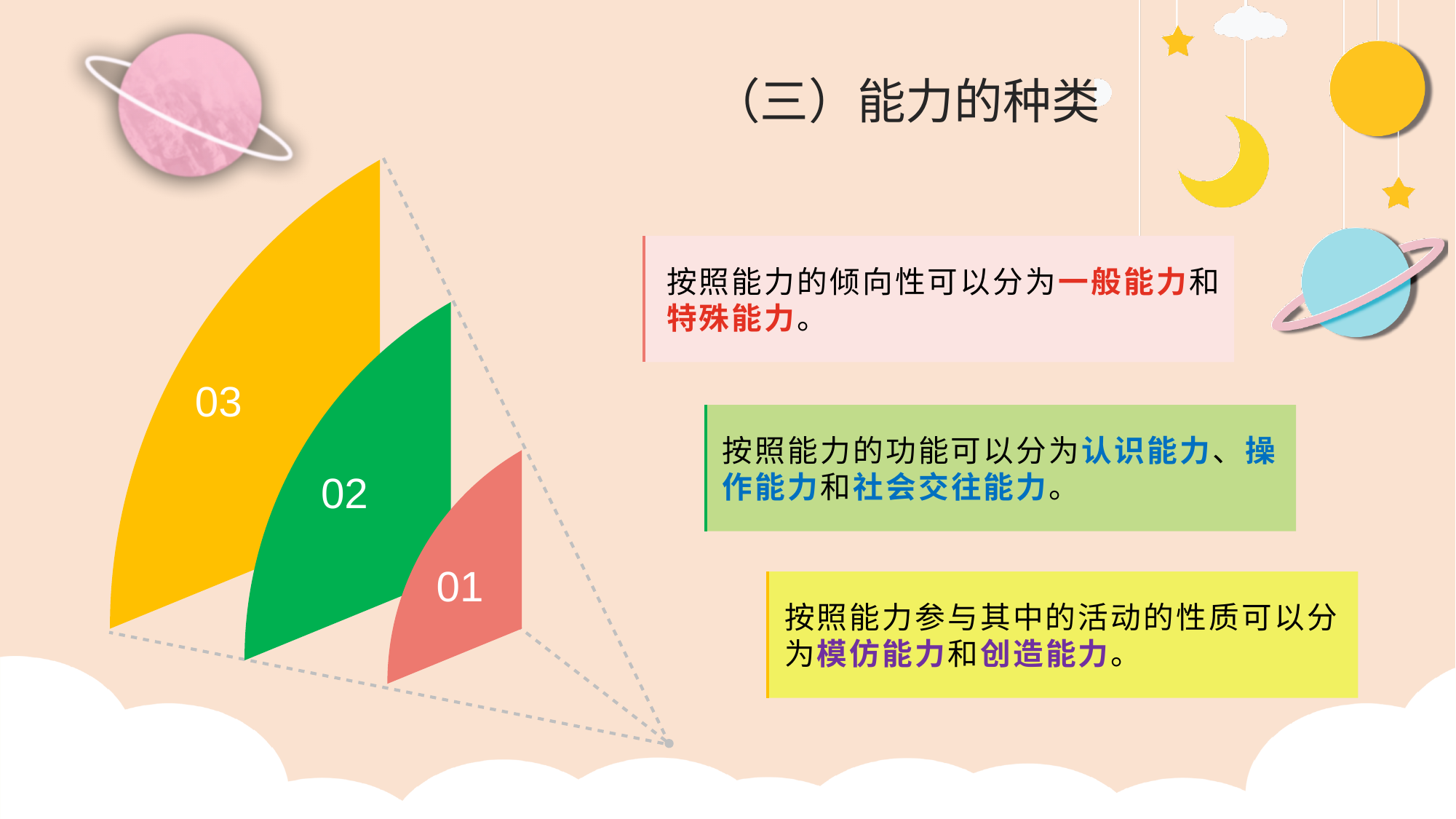

（三）能力的种类

按照能力的倾向性可以分为一般能力和特殊能力。

03

按照能力的功能可以分为认识能力、操作能力和社会交往能力。

02
01

按照能力参与其中的活动的性质可以分为模仿能力和创造能力。